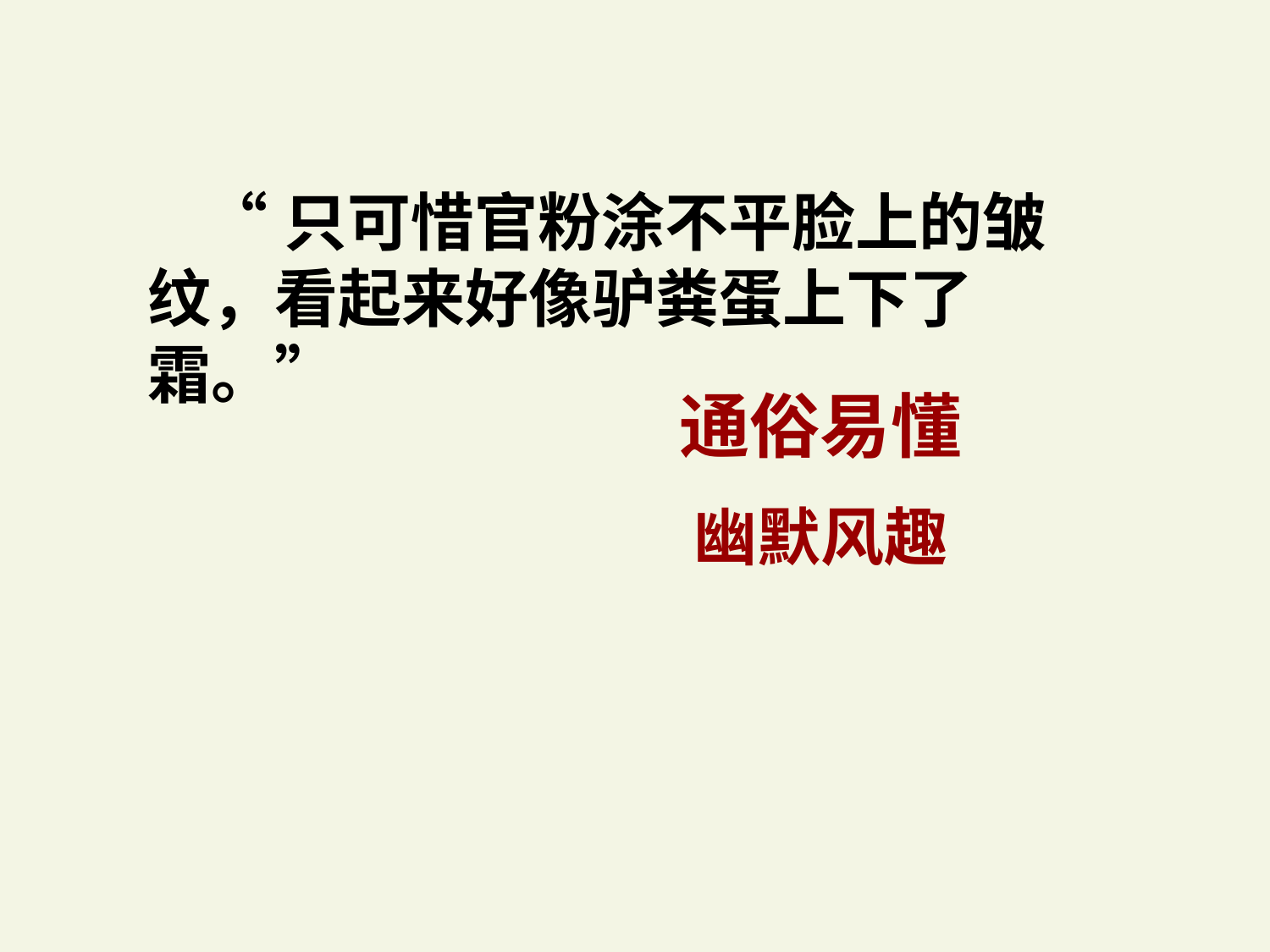

“只可惜官粉涂不平脸上的皱纹，看起来好像驴粪蛋上下了霜。”
通俗易懂
幽默风趣